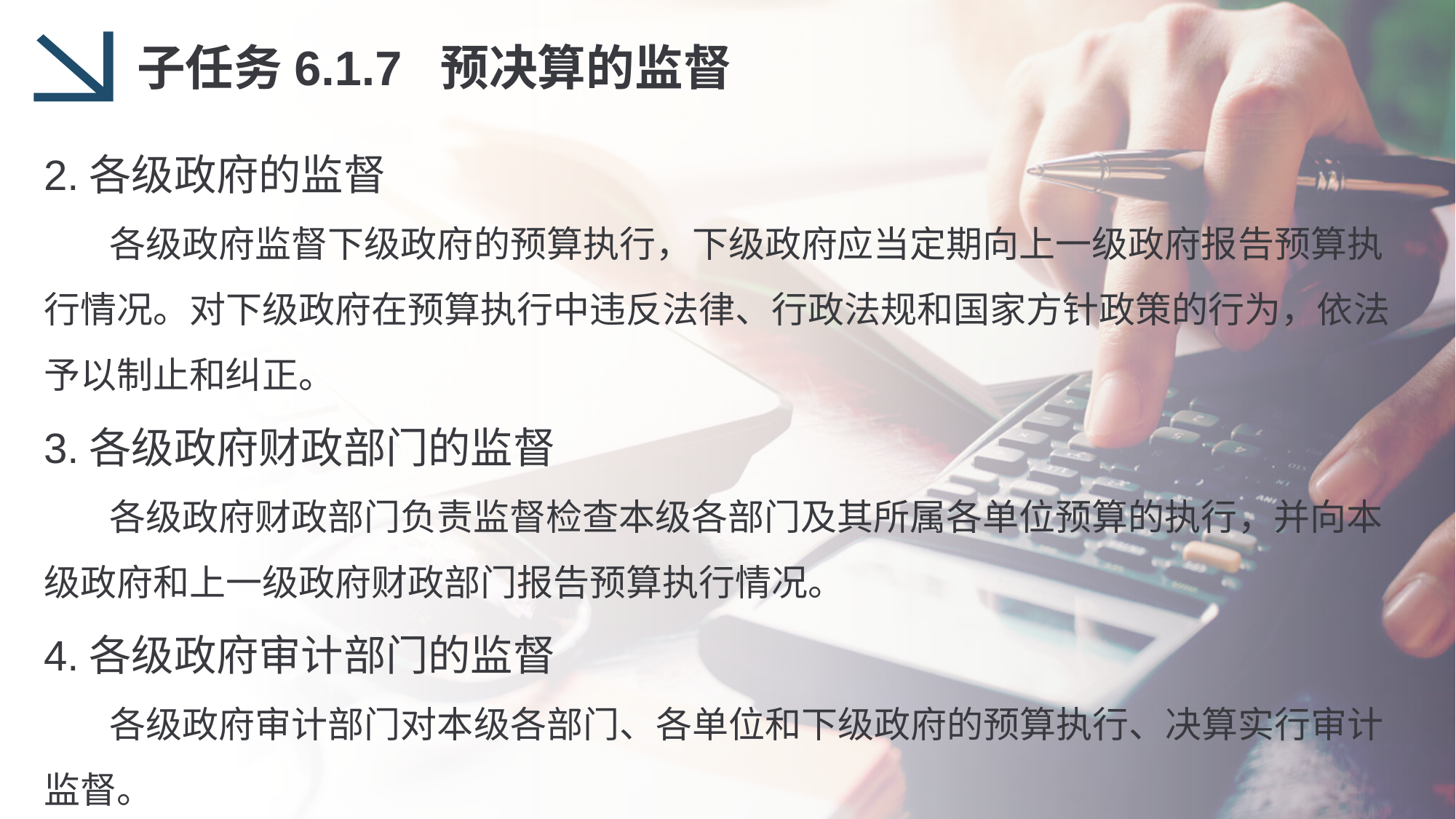

子任务6.1.7  预决算的监督
2.各级政府的监督
       各级政府监督下级政府的预算执行，下级政府应当定期向上一级政府报告预算执行情况。对下级政府在预算执行中违反法律、行政法规和国家方针政策的行为，依法予以制止和纠正。
3.各级政府财政部门的监督
       各级政府财政部门负责监督检查本级各部门及其所属各单位预算的执行，并向本级政府和上一级政府财政部门报告预算执行情况。
4.各级政府审计部门的监督
       各级政府审计部门对本级各部门、各单位和下级政府的预算执行、决算实行审计监督。